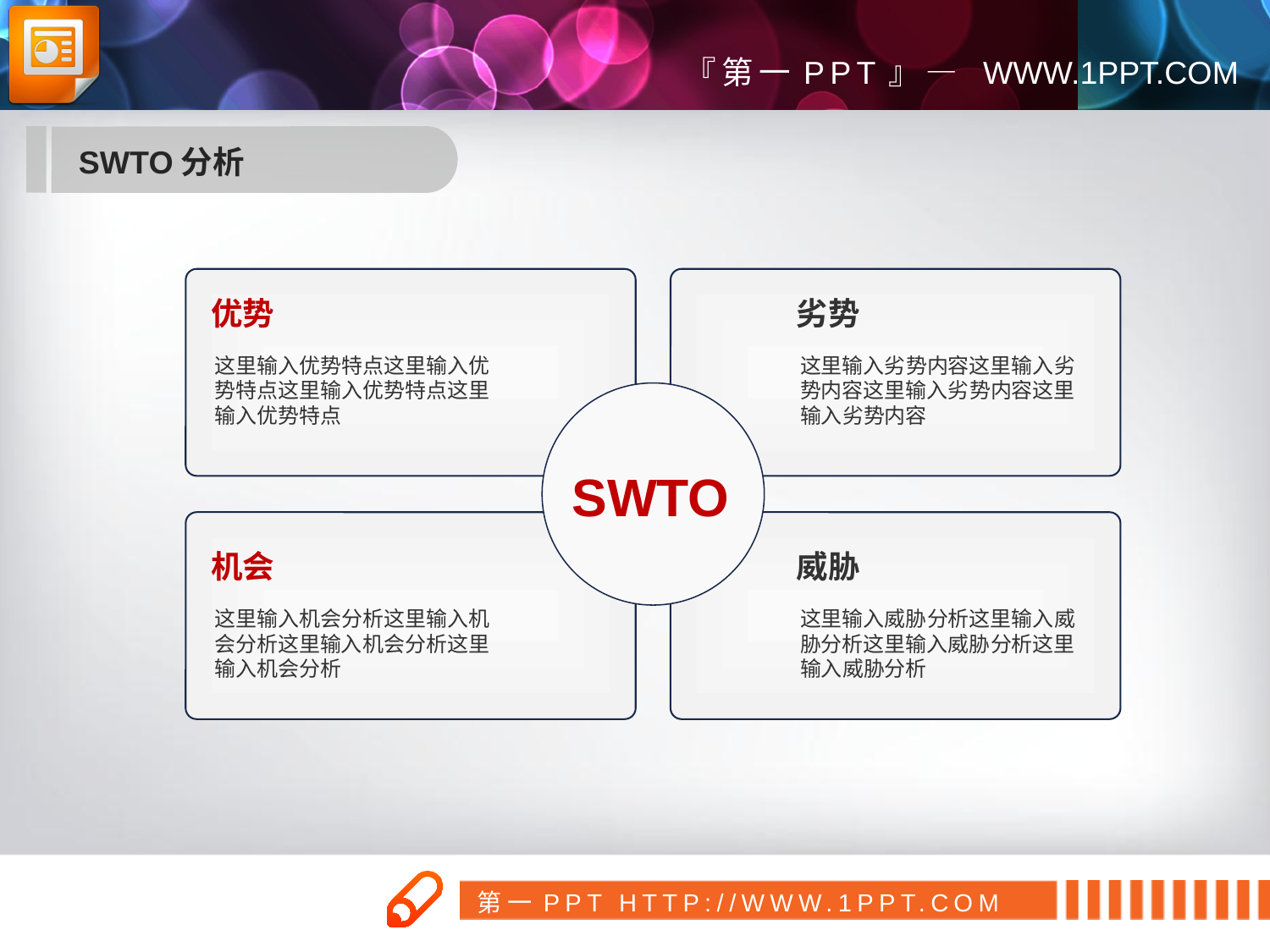

SWTO分析

优势
劣势
这里输入优势特点这里输入优势特点这里输入优势特点这里输入优势特点
这里输入劣势内容这里输入劣势内容这里输入劣势内容这里输入劣势内容

SWTO

机会
威胁
这里输入机会分析这里输入机会分析这里输入机会分析这里输入机会分析
这里输入威胁分析这里输入威胁分析这里输入威胁分析这里输入威胁分析